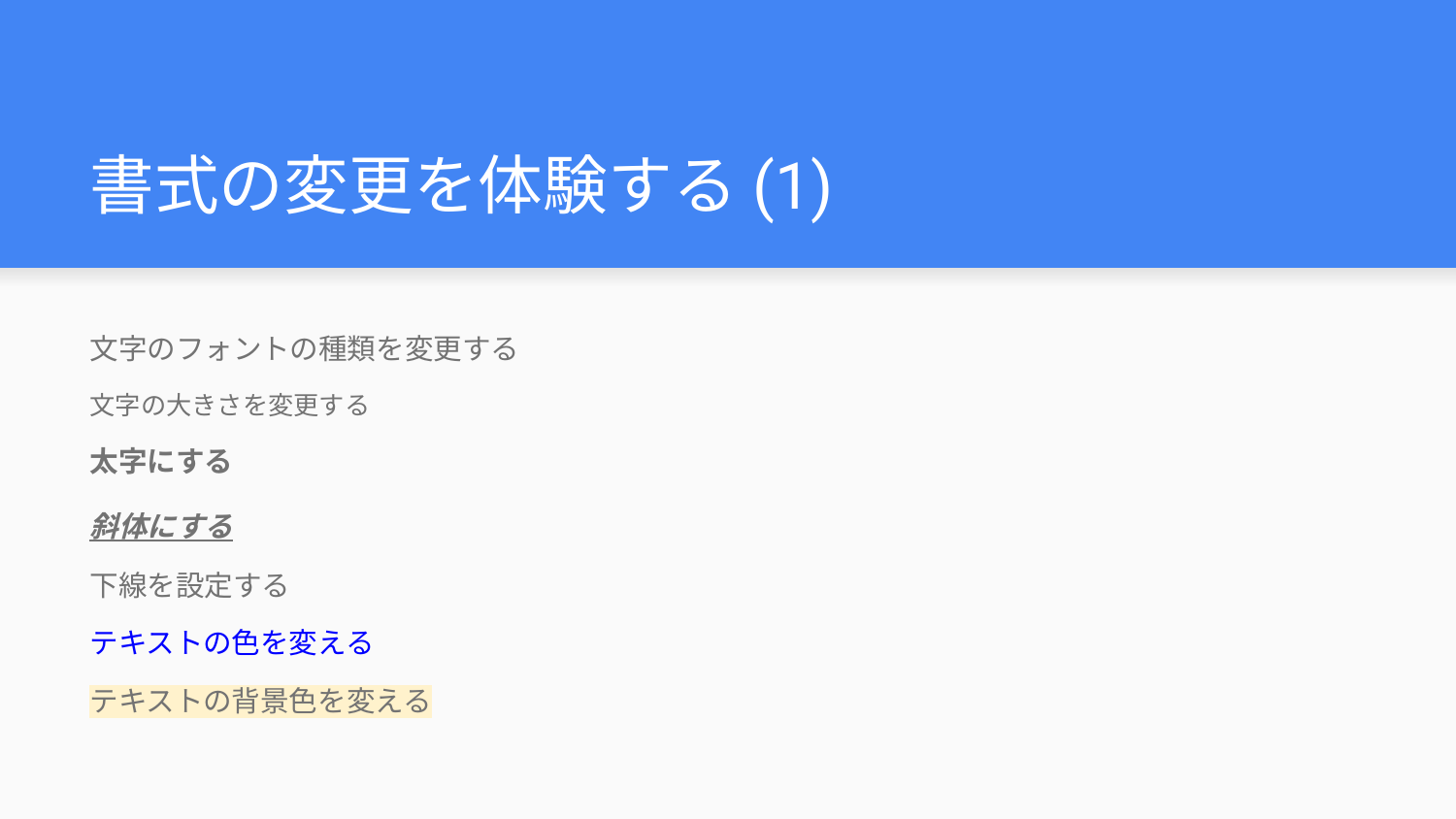

# 書式の変更を体験する(1)
文字のフォントの種類を変更する
文字の大きさを変更する
太字にする
斜体にする
下線を設定する
テキストの色を変える
テキストの背景色を変える